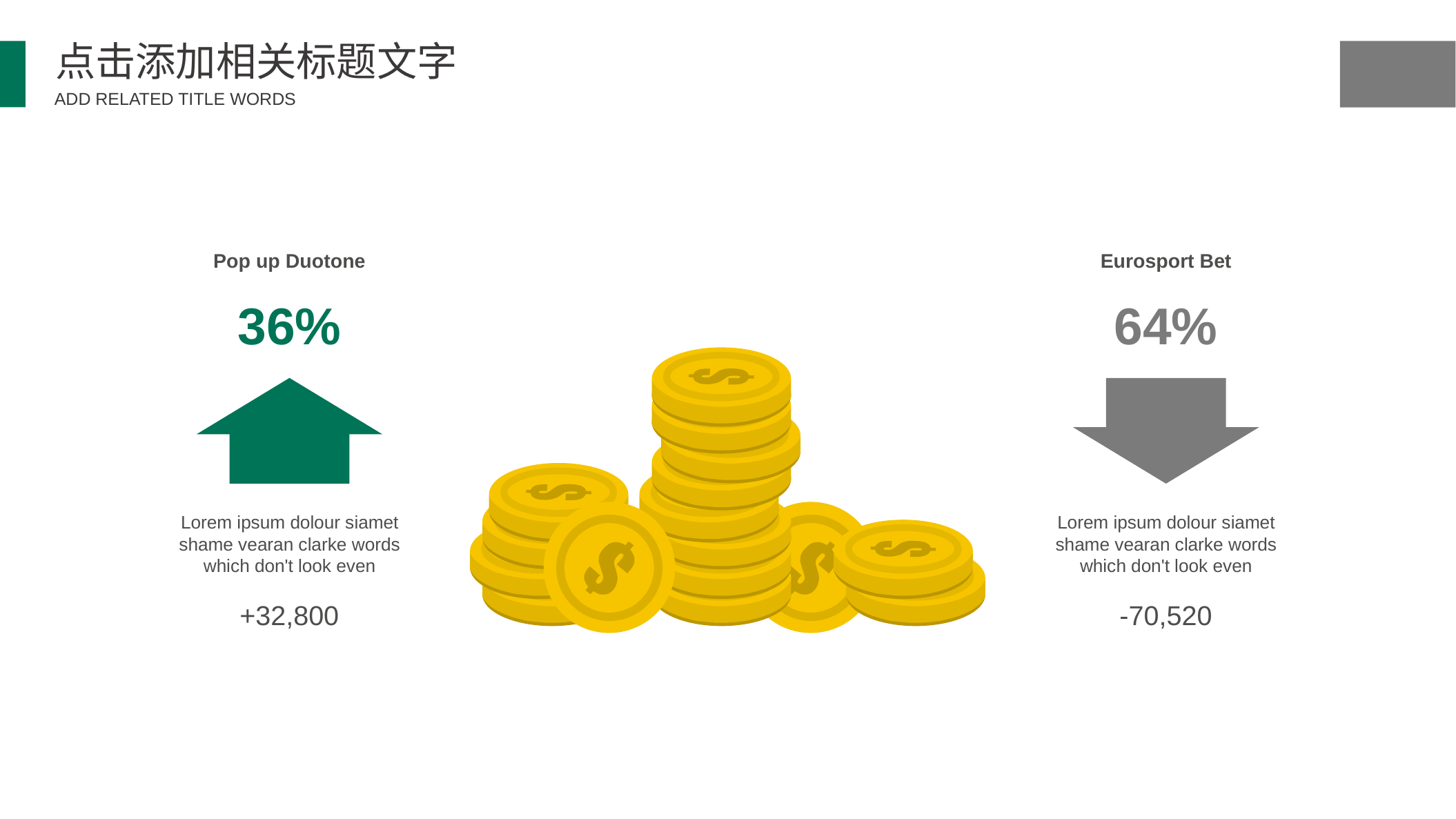

点击添加相关标题文字

ADD RELATED TITLE WORDS
Pop up Duotone
Eurosport Bet
36%
64%

Lorem ipsum dolour siamet shame vearan clarke words which don't look even
Lorem ipsum dolour siamet shame vearan clarke words which don't look even
+32,800
-70,520